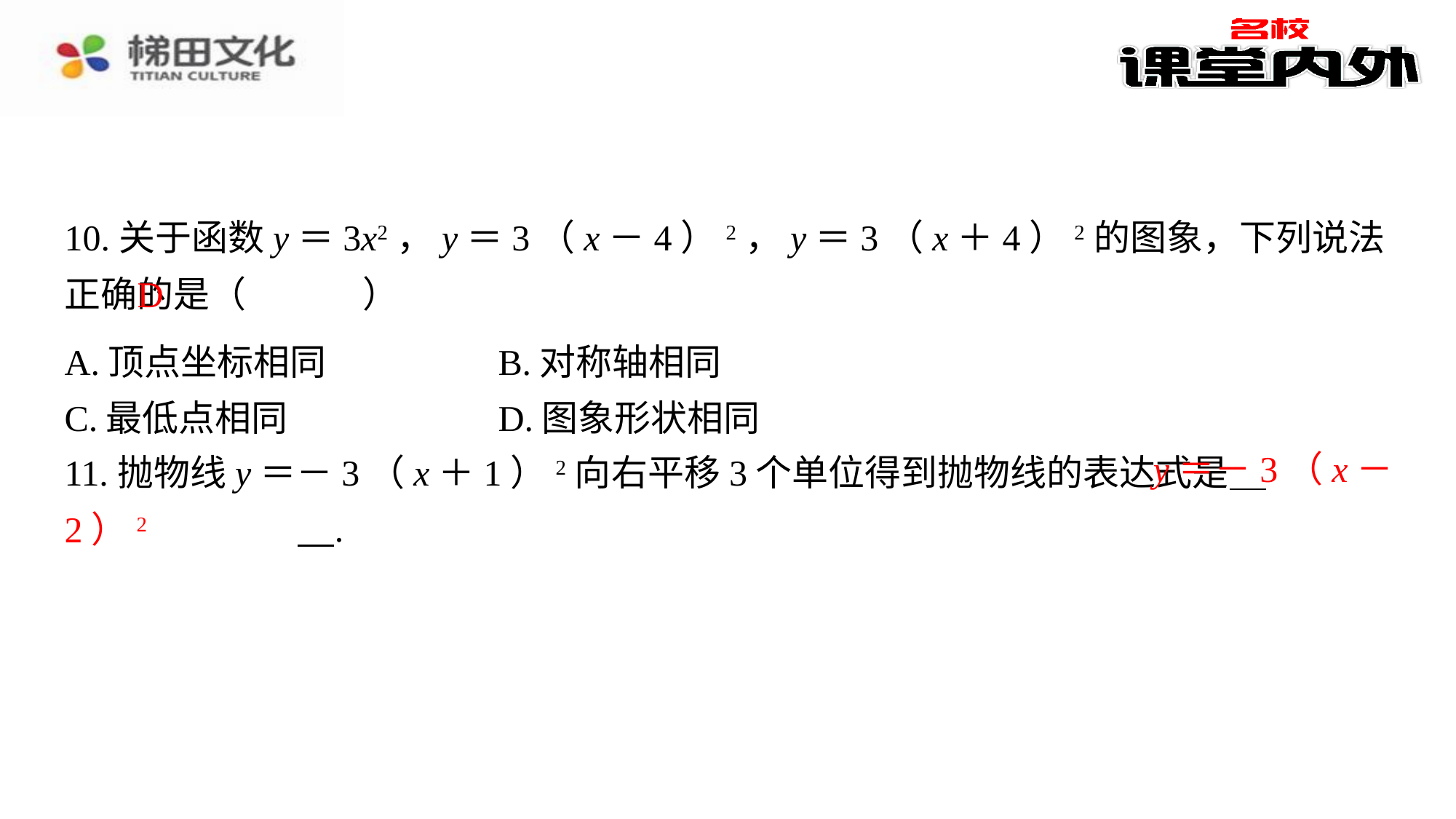

10.关于函数y＝3x2，y＝3（x－4）2，y＝3（x＋4）2的图象，下列说法正确的是（　D　）
D
| A.顶点坐标相同 | B.对称轴相同 |
| --- | --- |
| C.最低点相同 | D.图象形状相同 |
y＝－3（x－
11.抛物线y＝－3（x＋1）2向右平移3个单位得到抛物线的表达式是 　y＝－3（x－2）2　⁠.
2）2